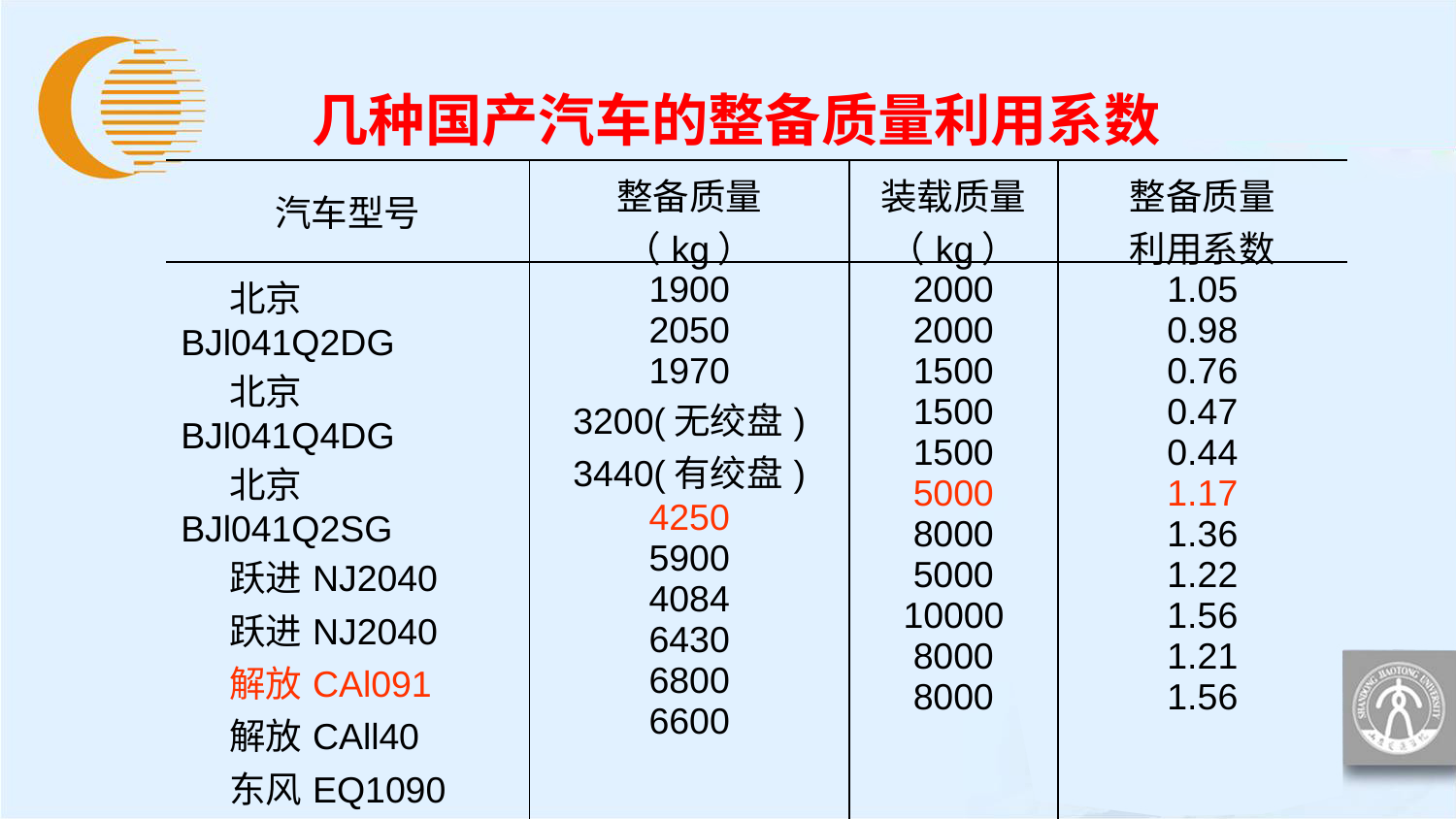

几种国产汽车的整备质量利用系数
| 汽车型号 | 整备质量 （kg） | 装载质量（kg） | 整备质量 利用系数 |
| --- | --- | --- | --- |
| 北京BJl041Q2DG 北京BJl041Q4DG 北京BJl041Q2SG 跃进NJ2040 跃进NJ2040 解放CAl091 解放CAll40 东风EQ1090 黄河JNll81C13 黄河JNll50／100 黄河JNll50／106 | 1900 2050 1970 3200(无绞盘) 3440(有绞盘) 4250 5900 4084 6430 6800 6600 | 2000 2000 1500 1500 1500 5000 8000 5000 10000 8000 8000 | 1.05 0.98 0.76 0.47 0.44 1.17 1.36 1.22 1.56 1.21 1.56 |